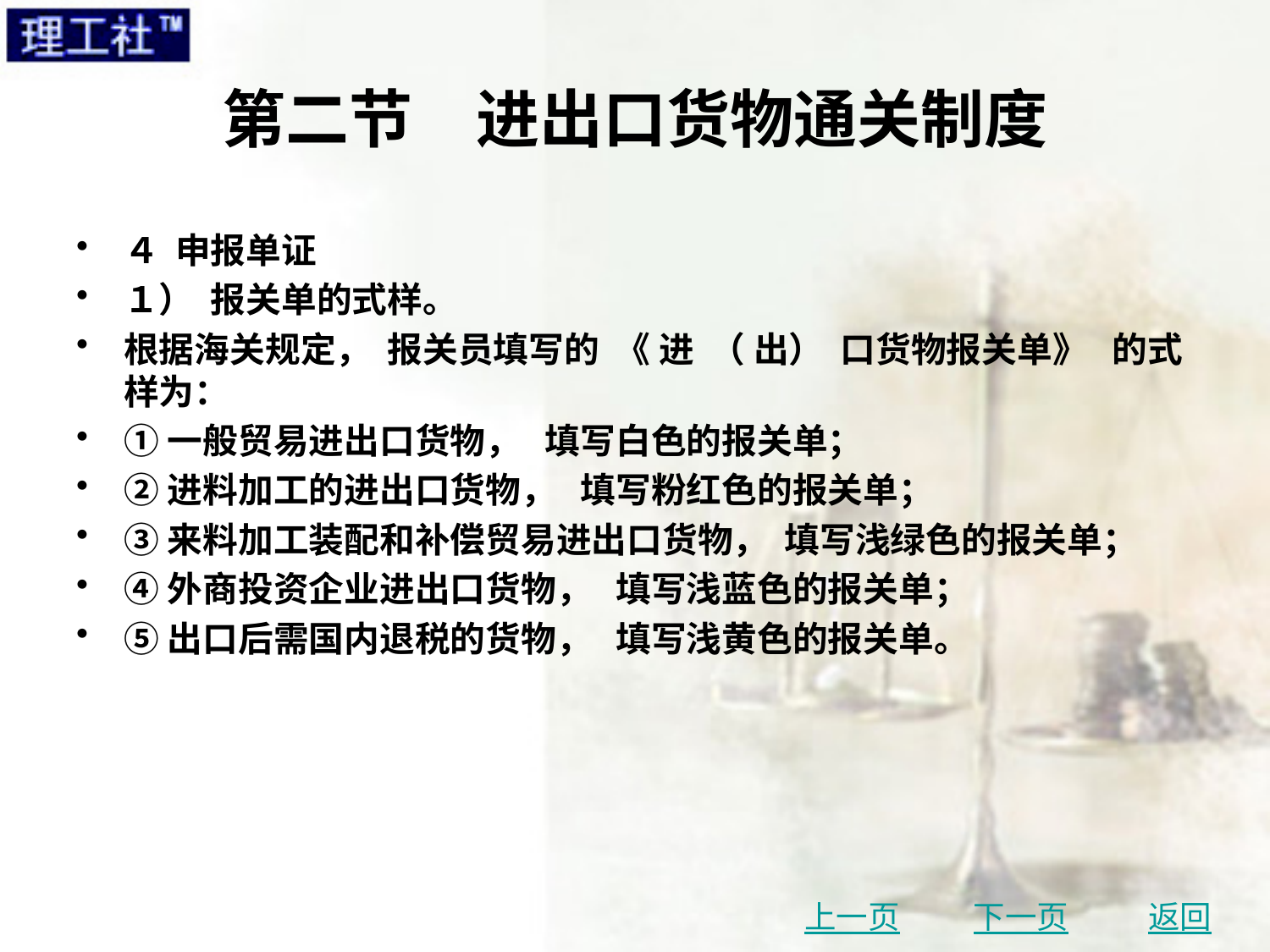

# 第二节　进出口货物通关制度
４  申报单证
１）  报关单的式样。
根据海关规定，  报关员填写的  《 进  （ 出）  口货物报关单》   的式样为：
①一般贸易进出口货物，   填写白色的报关单；
②进料加工的进出口货物，   填写粉红色的报关单；
③来料加工装配和补偿贸易进出口货物，  填写浅绿色的报关单；
④外商投资企业进出口货物，   填写浅蓝色的报关单；
⑤出口后需国内退税的货物，   填写浅黄色的报关单。

上一页
下一页
返回